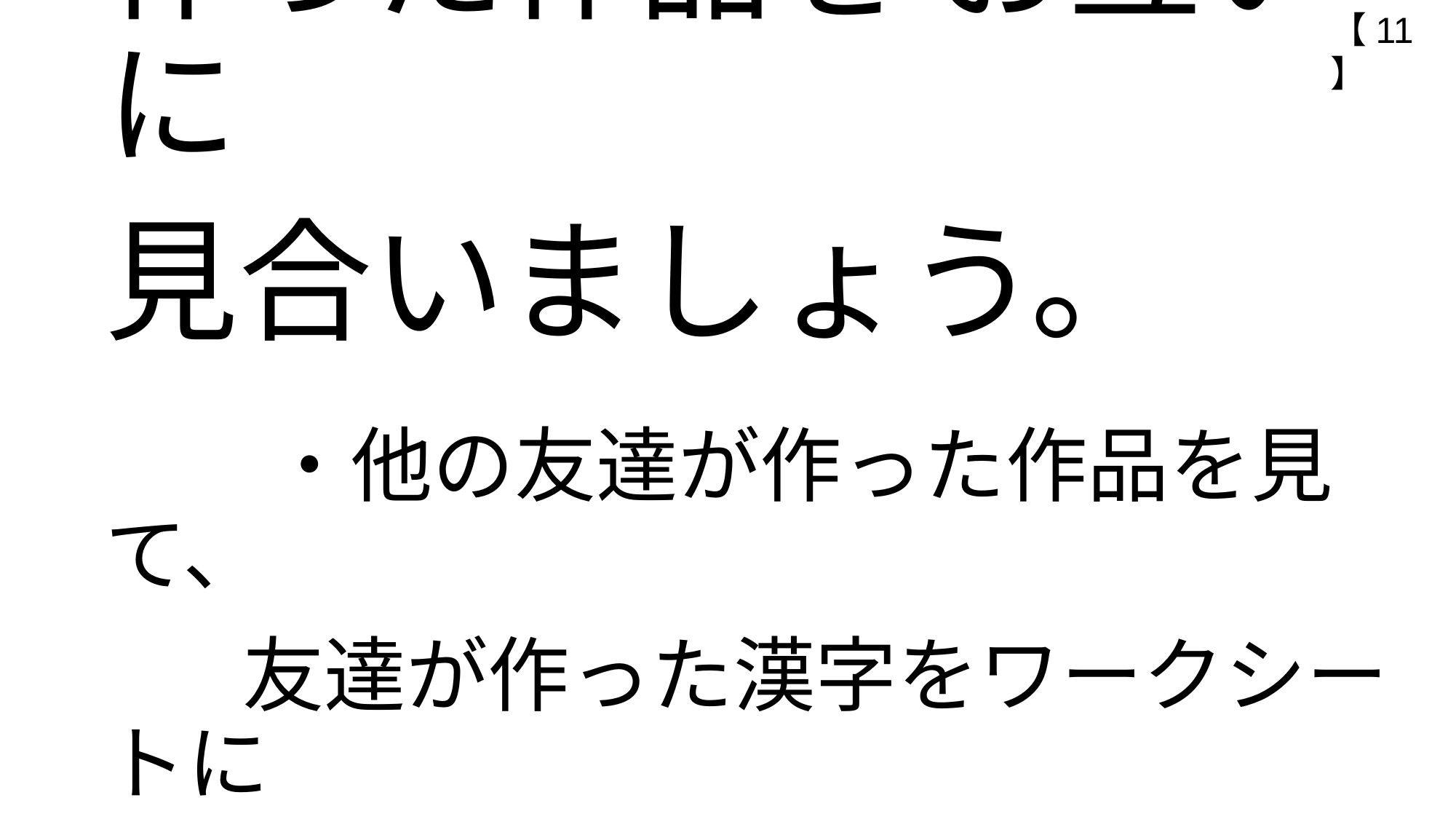

【11】
# 作った作品を お互いに 見合いましょう。 　 　　 　　・他の友達が作った作品を見て、 　 　   友達が作った漢字をワークシートに 書きましょう。